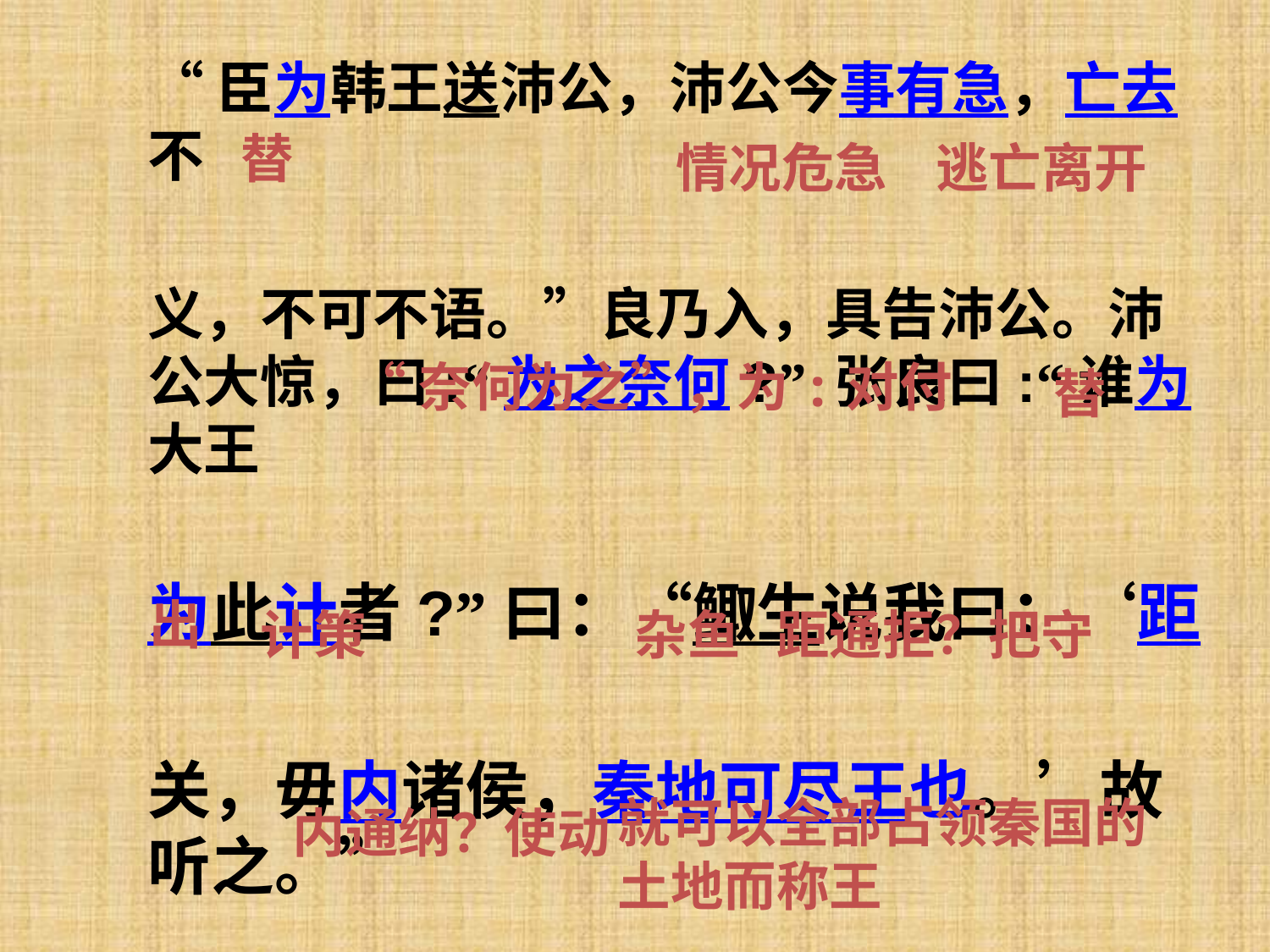

“臣为韩王送沛公，沛公今事有急，亡去不

义，不可不语。”良乃入，具告沛公。沛公大惊，曰:“为之奈何?” 张良曰:“谁为大王

为此计者?”曰：“鲰生说我曰：‘距

关，毋内诸侯，秦地可尽王也。’故听之。”
替
情况危急
逃亡离开
“奈何为之”，为:对付

  替
出
计策
  杂鱼   距通拒？把守
就可以全部占领秦国的土地而称王
内通纳？使动